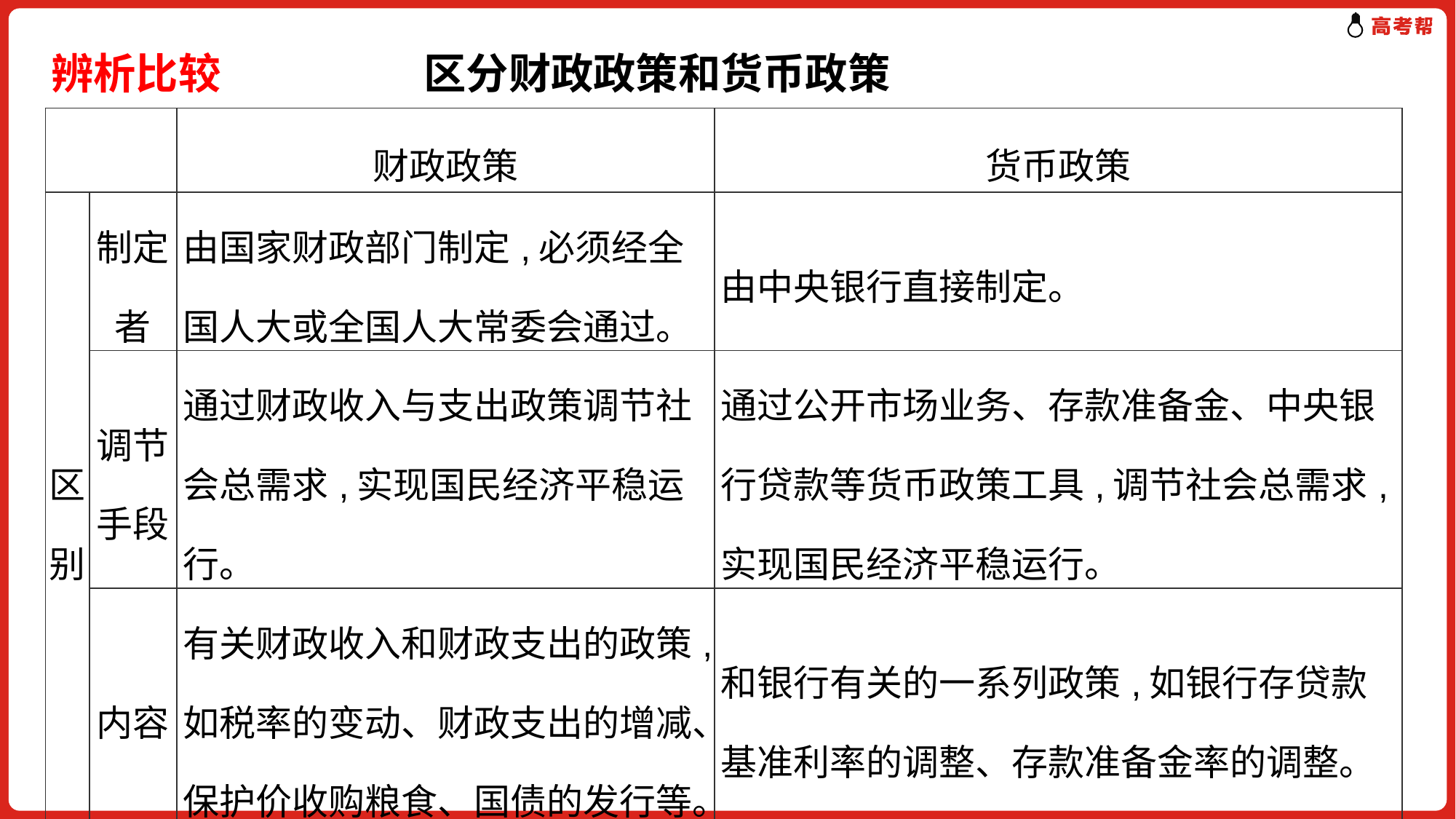

# 辨析比较　                 区分财政政策和货币政策
|  |  | 财政政策 | 货币政策 |
| --- | --- | --- | --- |
| 区别 | 制定者 | 由国家财政部门制定,必须经全国人大或全国人大常委会通过。 | 由中央银行直接制定。 |
|  | 调节手段 | 通过财政收入与支出政策调节社会总需求,实现国民经济平稳运行。 | 通过公开市场业务、存款准备金、中央银行贷款等货币政策工具,调节社会总需求,实现国民经济平稳运行。 |
|  | 内容 | 有关财政收入和财政支出的政策,如税率的变动、财政支出的增减、保护价收购粮食、国债的发行等。 | 和银行有关的一系列政策,如银行存贷款基准利率的调整、存款准备金率的调整。 |